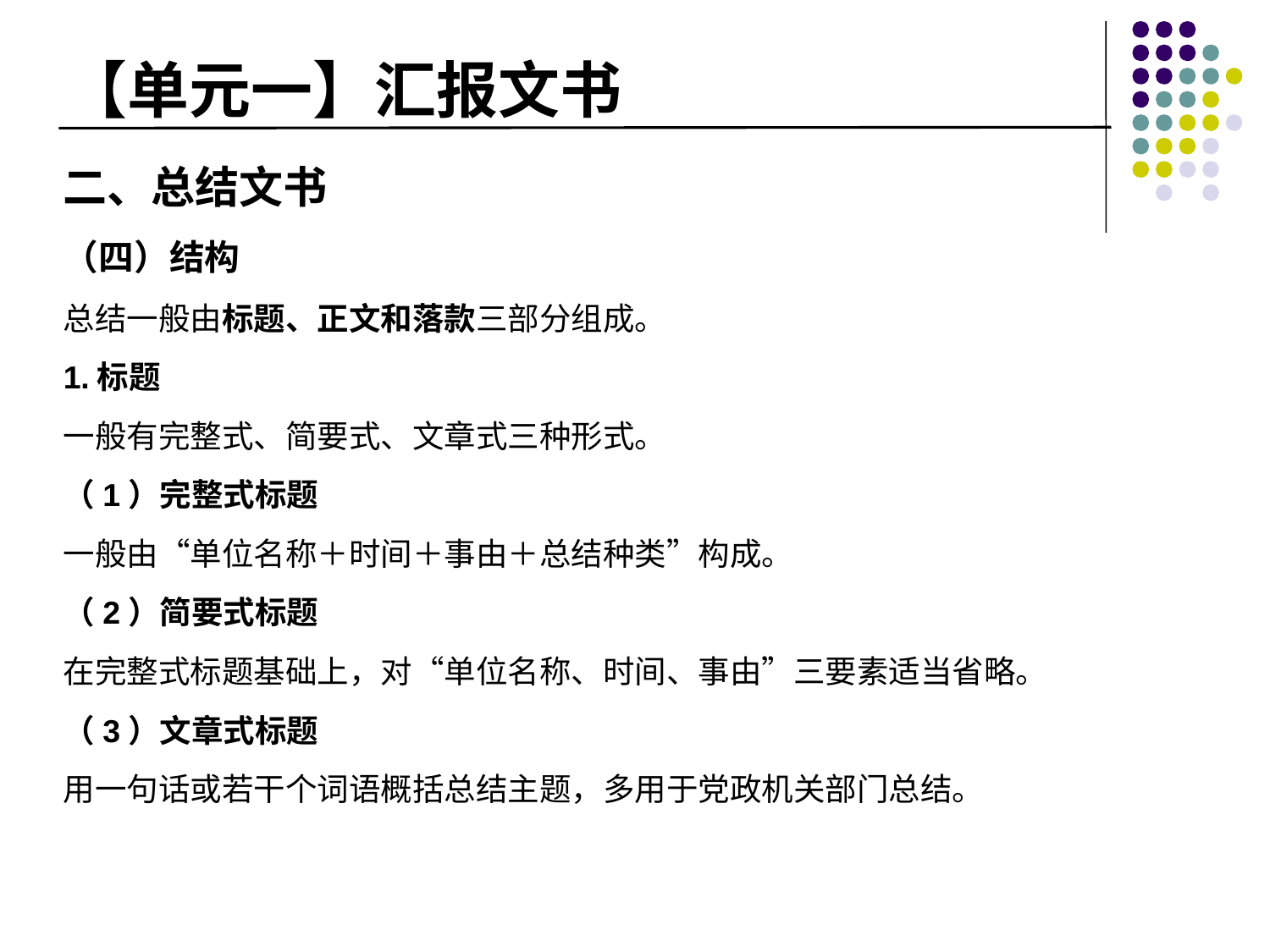

# 【单元一】汇报文书
二、总结文书
（四）结构
总结一般由标题、正文和落款三部分组成。
1.标题
一般有完整式、简要式、文章式三种形式。
（1）完整式标题
一般由“单位名称＋时间＋事由＋总结种类”构成。
（2）简要式标题
在完整式标题基础上，对“单位名称、时间、事由”三要素适当省略。
（3）文章式标题
用一句话或若干个词语概括总结主题，多用于党政机关部门总结。